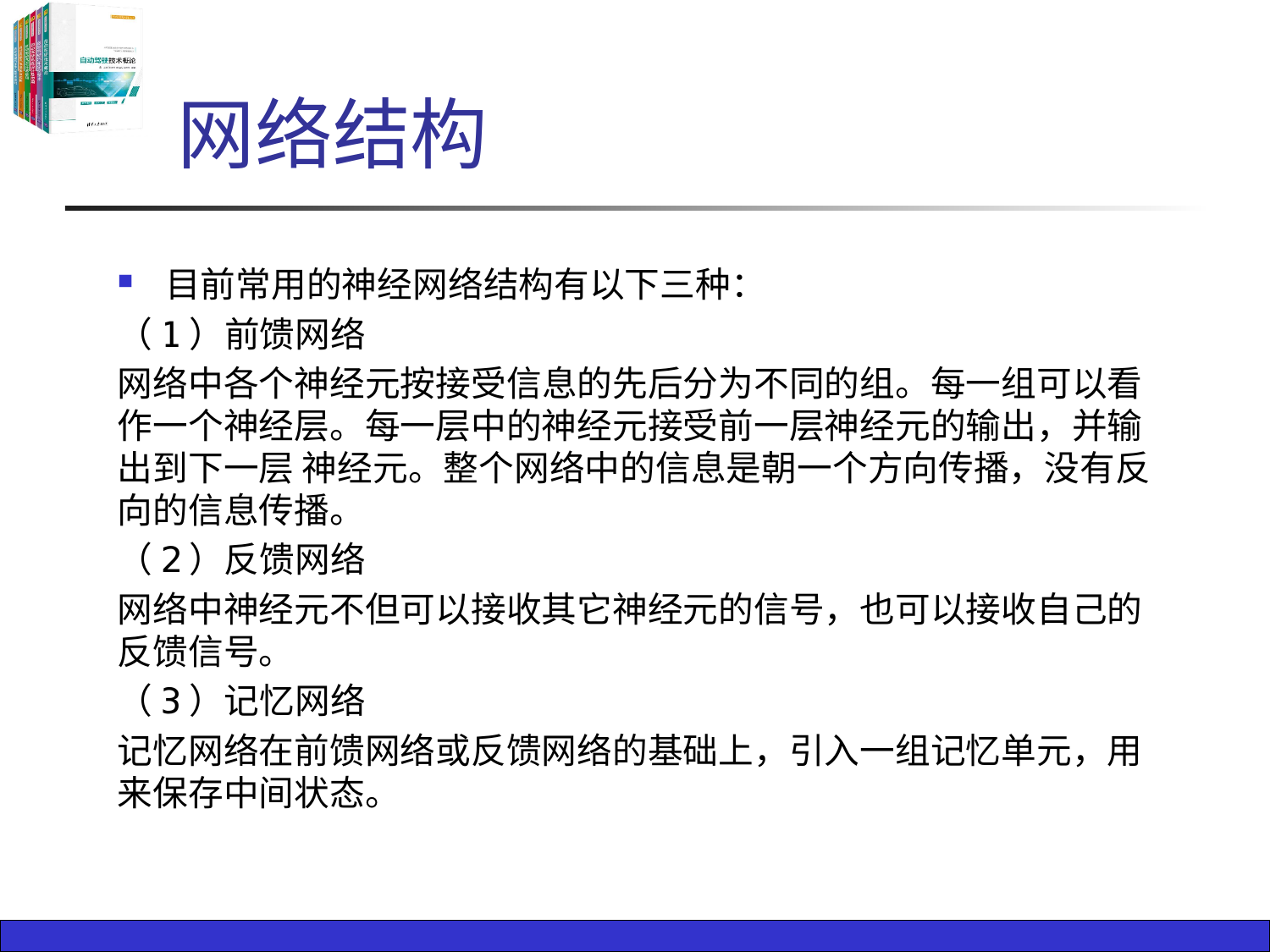

# 网络结构
目前常用的神经网络结构有以下三种：
（1）前馈网络
网络中各个神经元按接受信息的先后分为不同的组。每一组可以看 作一个神经层。每一层中的神经元接受前一层神经元的输出，并输出到下一层 神经元。整个网络中的信息是朝一个方向传播，没有反向的信息传播。
（2）反馈网络
网络中神经元不但可以接收其它神经元的信号，也可以接收自己的反馈信号。
（3）记忆网络
记忆网络在前馈网络或反馈网络的基础上，引入一组记忆单元，用来保存中间状态。